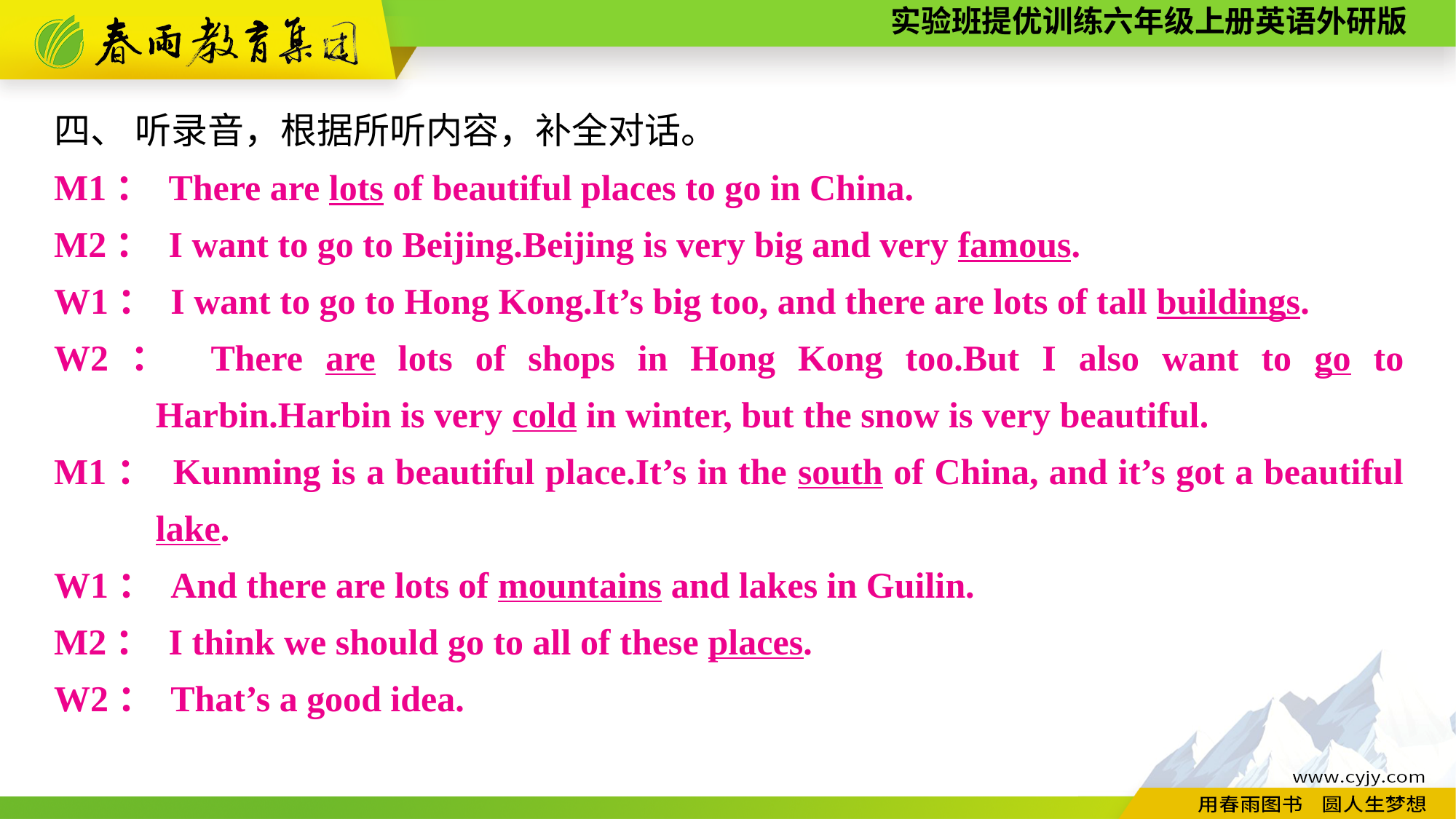

四、 听录音，根据所听内容，补全对话。
M1： There are lots of beautiful places to go in China.
M2： I want to go to Beijing.Beijing is very big and very famous.
W1： I want to go to Hong Kong.It’s big too, and there are lots of tall buildings.
W2： There are lots of shops in Hong Kong too.But I also want to go to Harbin.Harbin is very cold in winter, but the snow is very beautiful.
M1： Kunming is a beautiful place.It’s in the south of China, and it’s got a beautiful lake.
W1： And there are lots of mountains and lakes in Guilin.
M2： I think we should go to all of these places.
W2： That’s a good idea.